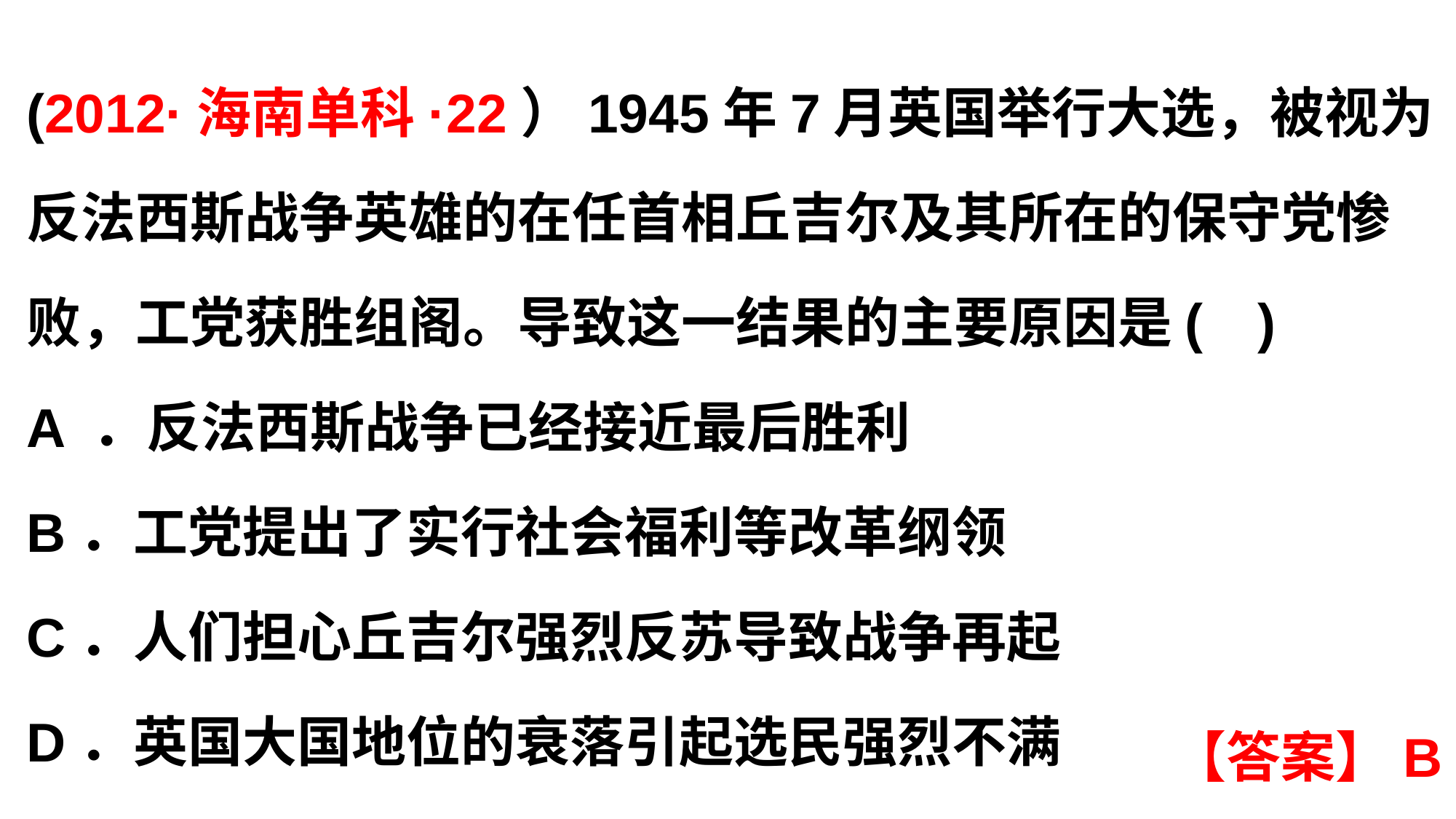

(2012·海南单科·22）1945年7月英国举行大选，被视为反法西斯战争英雄的在任首相丘吉尔及其所在的保守党惨败，工党获胜组阁。导致这一结果的主要原因是(  )
A ．反法西斯战争已经接近最后胜利
B．工党提出了实行社会福利等改革纲领
C．人们担心丘吉尔强烈反苏导致战争再起
D．英国大国地位的衰落引起选民强烈不满
【答案】B